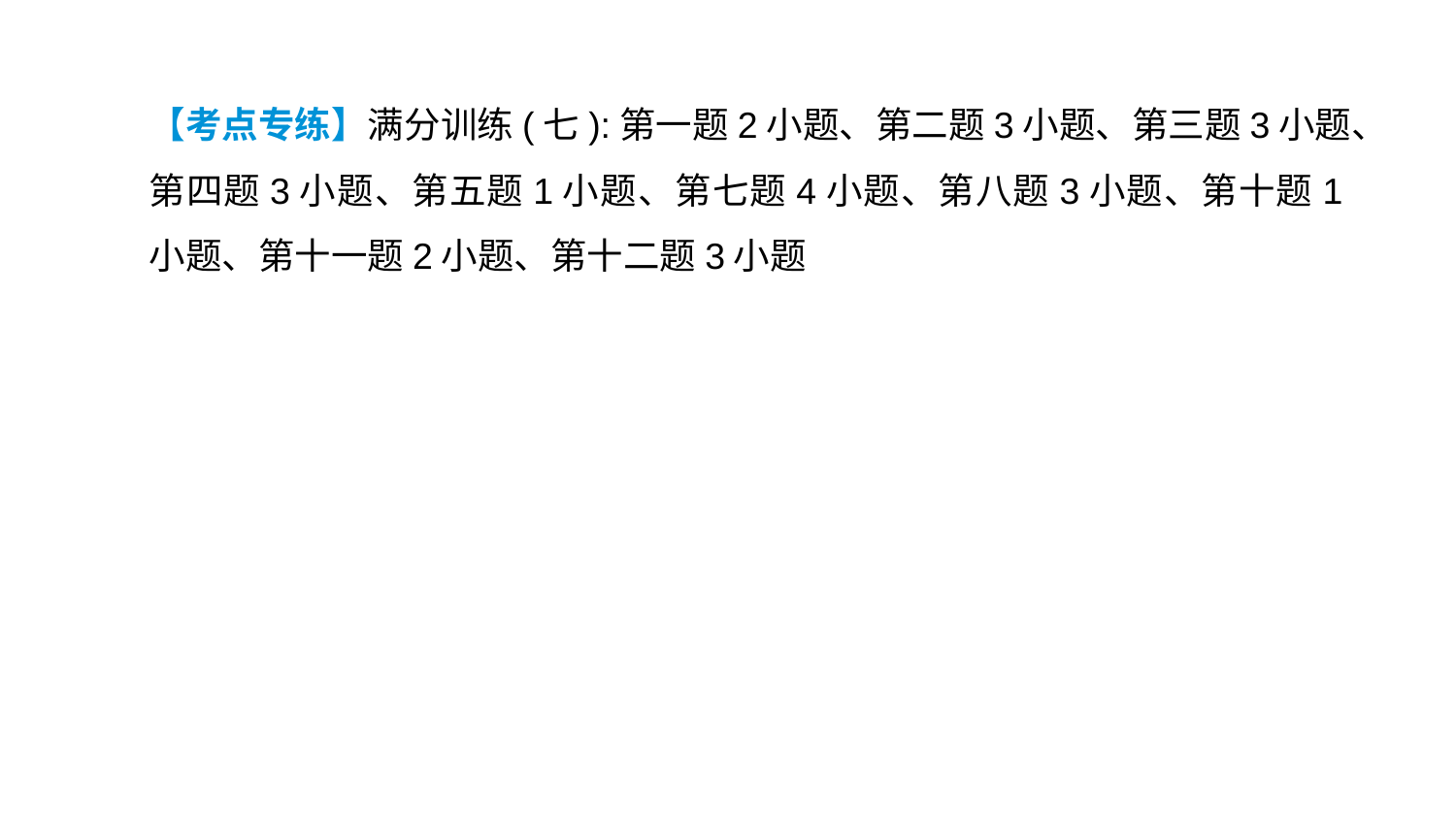

【考点专练】满分训练(七):第一题2小题、第二题3小题、第三题3小题、第四题3小题、第五题1小题、第七题4小题、第八题3小题、第十题1小题、第十一题2小题、第十二题3小题